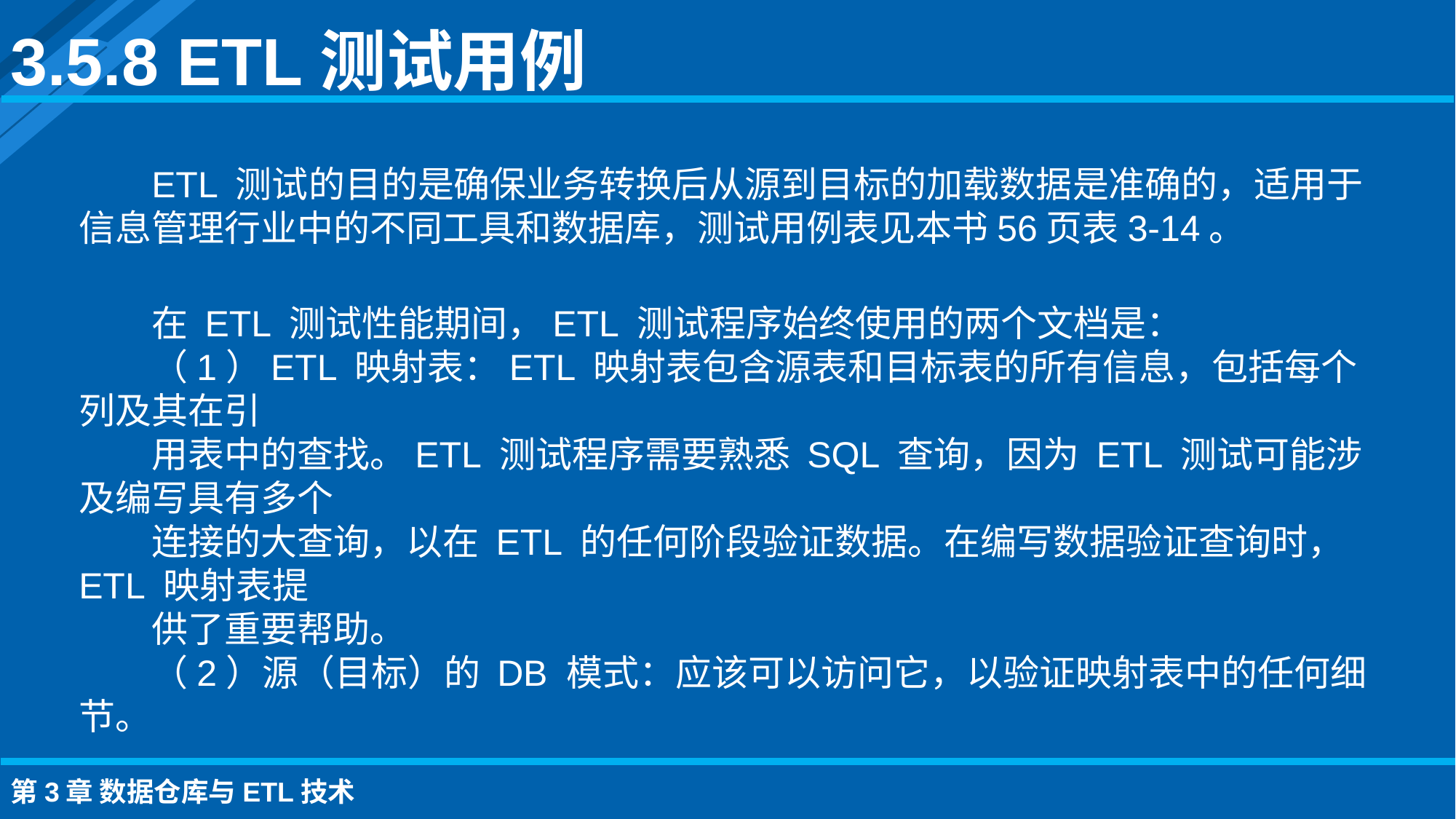

3.5.8 ETL测试用例

ETL 测试的目的是确保业务转换后从源到目标的加载数据是准确的，适用于信息管理行业中的不同工具和数据库，测试用例表见本书56页表3-14。
在 ETL 测试性能期间，ETL 测试程序始终使用的两个文档是：
（1）ETL 映射表：ETL 映射表包含源表和目标表的所有信息，包括每个列及其在引
用表中的查找。ETL 测试程序需要熟悉 SQL 查询，因为 ETL 测试可能涉及编写具有多个
连接的大查询，以在 ETL 的任何阶段验证数据。在编写数据验证查询时，ETL 映射表提
供了重要帮助。
（2）源（目标）的 DB 模式：应该可以访问它，以验证映射表中的任何细节。
第3章 数据仓库与ETL技术